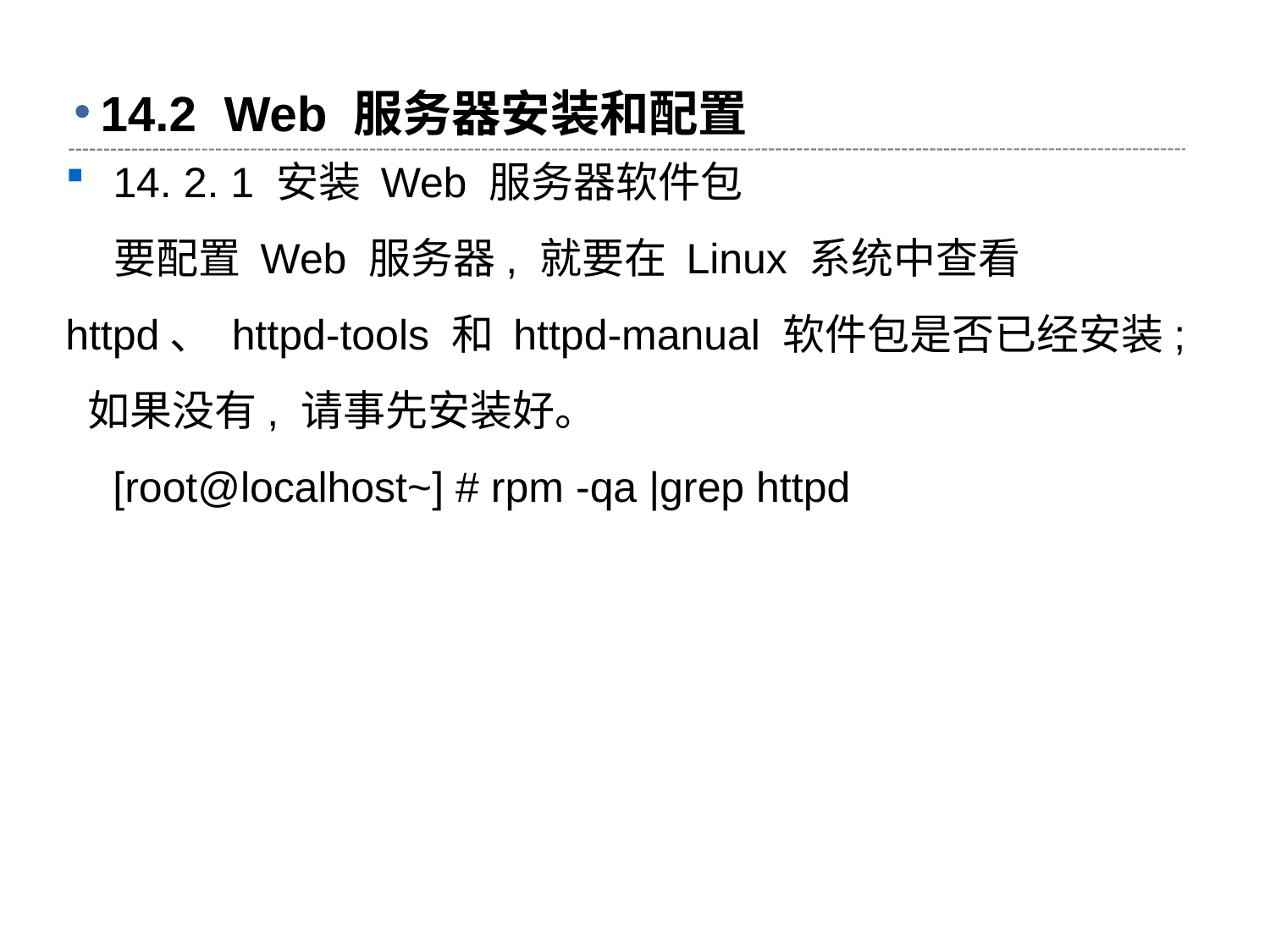

# 14.2  Web 服务器安装和配置

14. 2. 1 安装 Web 服务器软件包
    要配置 Web 服务器, 就要在 Linux 系统中查看 httpd、 httpd-tools 和 httpd-manual 软件包是否已经安装; 如果没有, 请事先安装好。
    [root@localhost~] # rpm -qa |grep httpd